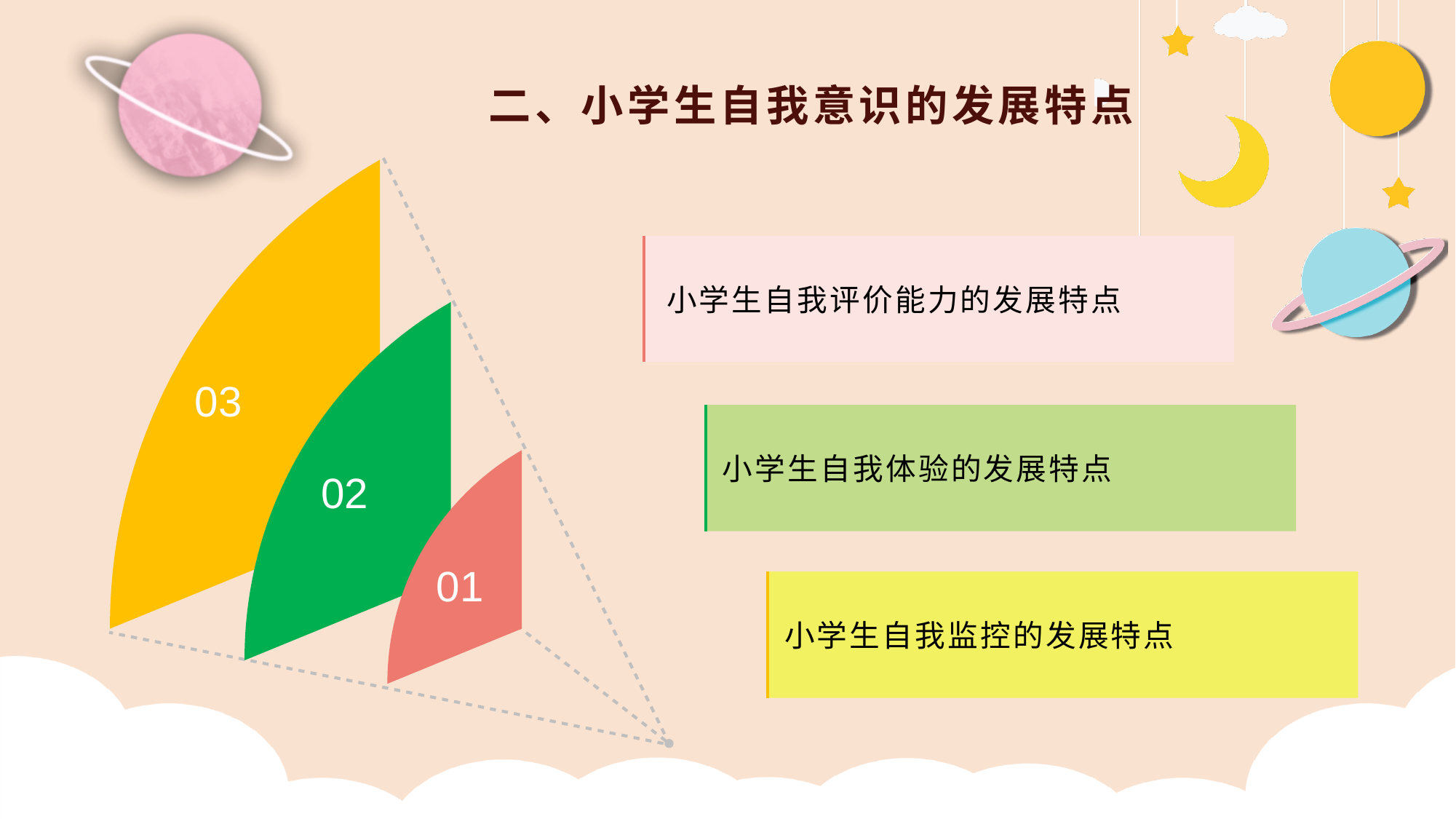

二、小学生自我意识的发展特点

小学生自我评价能力的发展特点

03

小学生自我体验的发展特点

02
01

小学生自我监控的发展特点